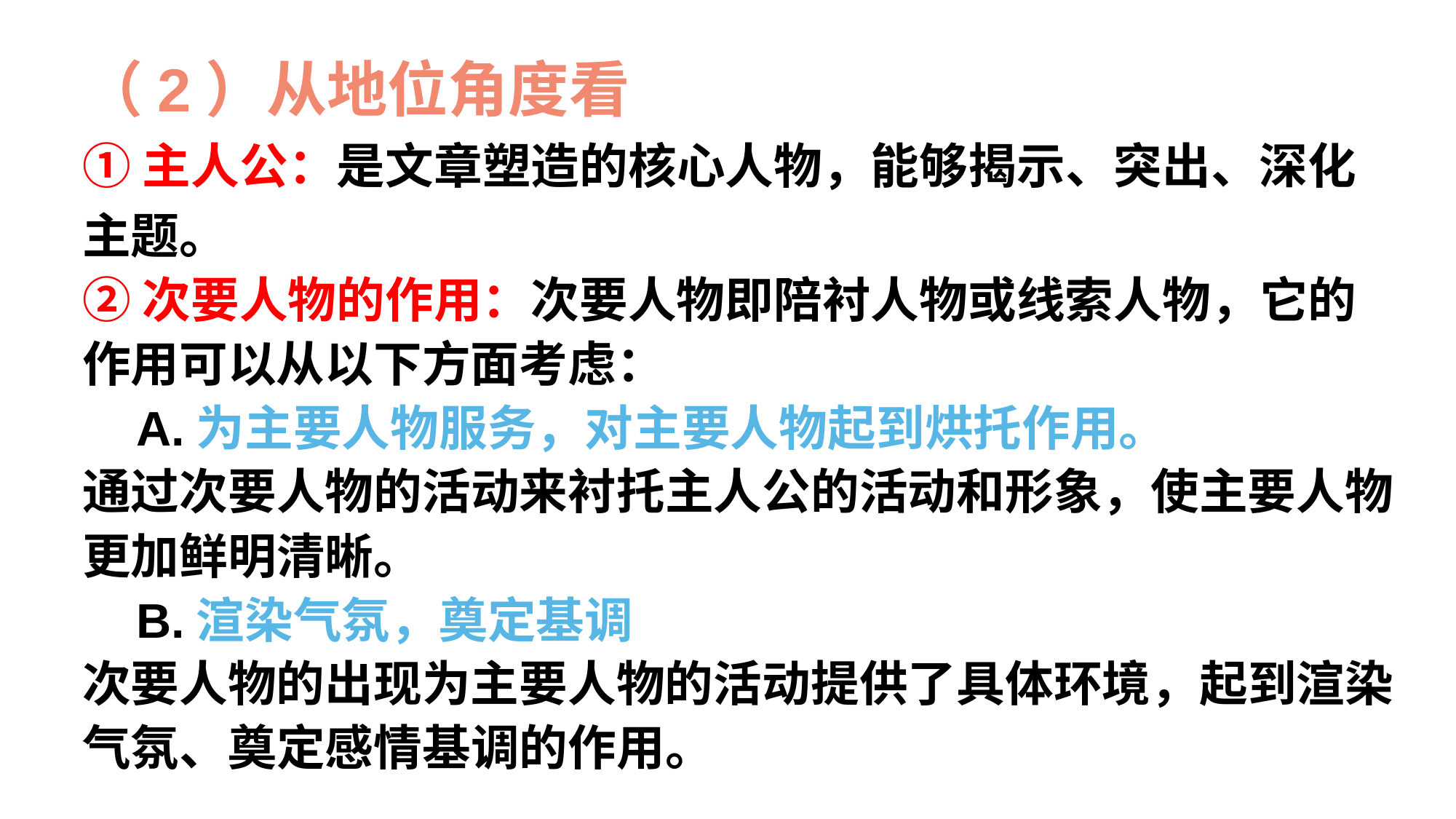

（2）从地位角度看
①主人公：是文章塑造的核心人物，能够揭示、突出、深化主题。
②次要人物的作用：次要人物即陪衬人物或线索人物，它的作用可以从以下方面考虑：
    A.为主要人物服务，对主要人物起到烘托作用。
通过次要人物的活动来衬托主人公的活动和形象，使主要人物更加鲜明清晰。
    B.渲染气氛，奠定基调
次要人物的出现为主要人物的活动提供了具体环境，起到渲染气氛、奠定感情基调的作用。